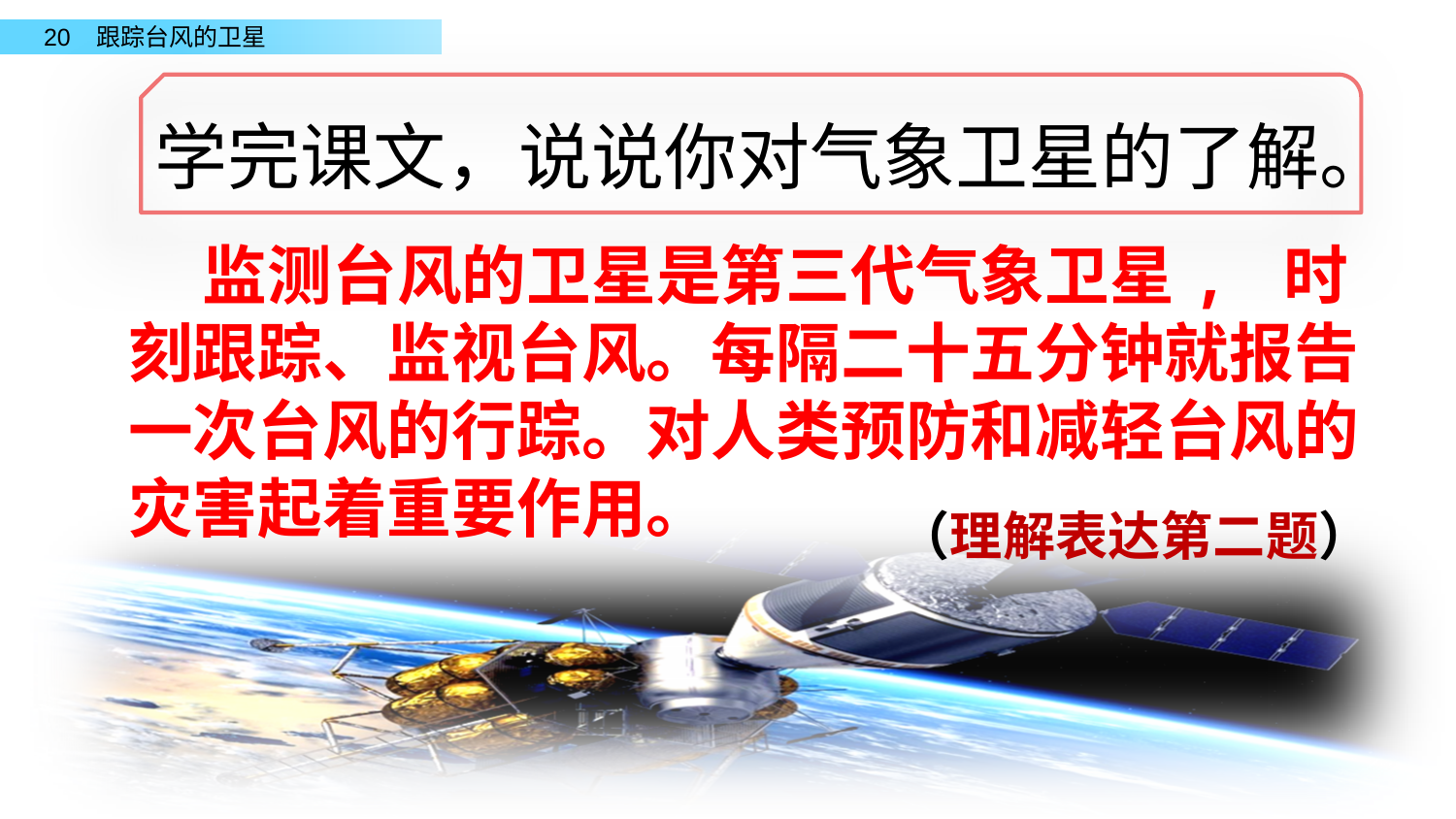

学完课文，说说你对气象卫星的了解。
    监测台风的卫星是第三代气象卫星, 时刻跟踪、监视台风。每隔二十五分钟就报告一次台风的行踪。对人类预防和减轻台风的灾害起着重要作用。
（理解表达第二题）